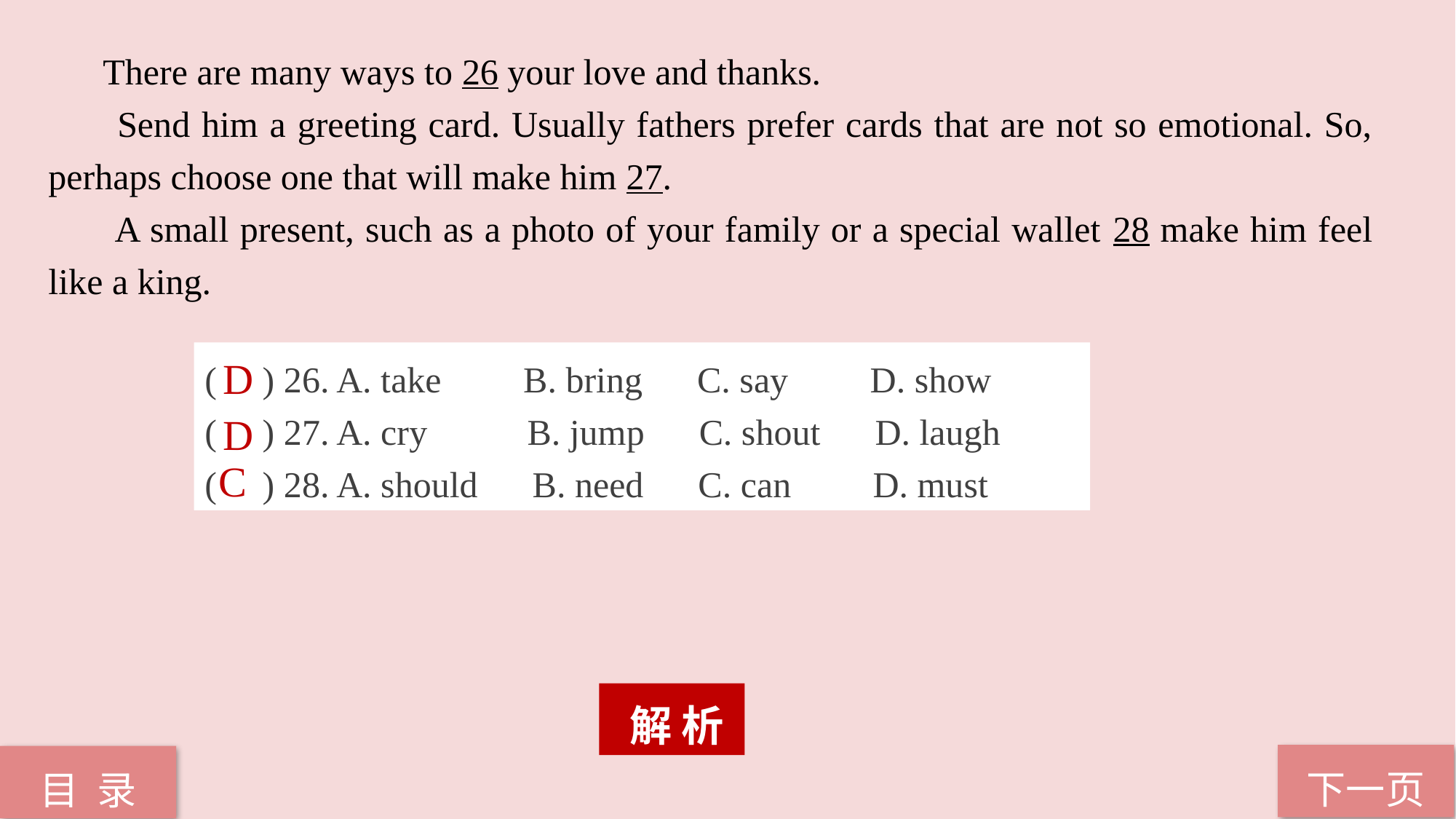

There are many ways to 26 your love and thanks.
      Send him a greeting card. Usually fathers prefer cards that are not so emotional. So, perhaps choose one that will make him 27.
      A small present, such as a photo of your family or a special wallet 28 make him feel like a king.
(     ) 26. A. take         B. bring      C. say         D. show
(     ) 27. A. cry           B. jump      C. shout      D. laugh
(     ) 28. A. should      B. need      C. can         D. must
D
D
C
 解 析